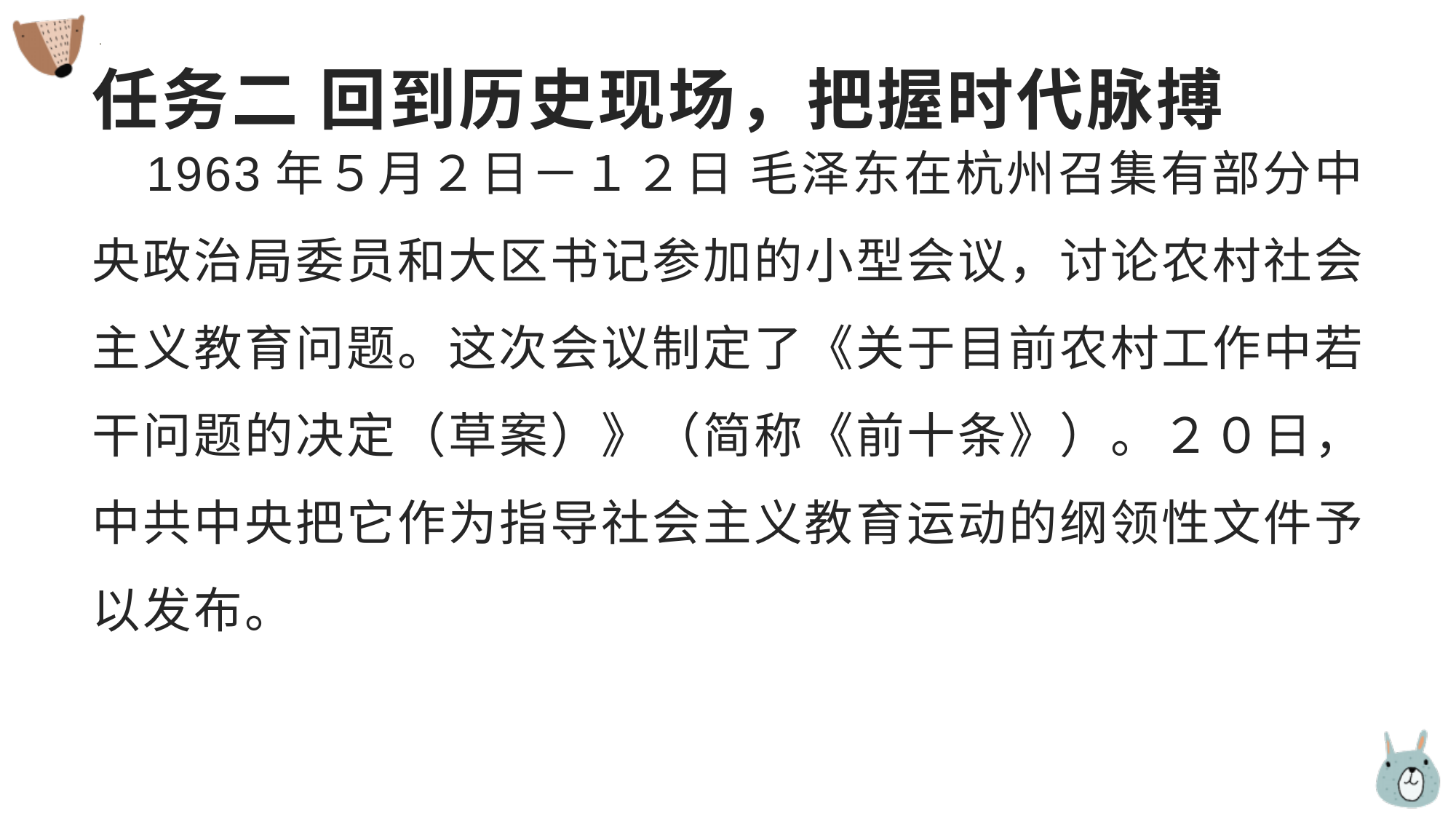

# 任务二 回到历史现场，把握时代脉搏
1963年５月２日－１２日 毛泽东在杭州召集有部分中央政治局委员和大区书记参加的小型会议，讨论农村社会主义教育问题。这次会议制定了《关于目前农村工作中若干问题的决定（草案）》（简称《前十条》）。２０日，中共中央把它作为指导社会主义教育运动的纲领性文件予以发布。